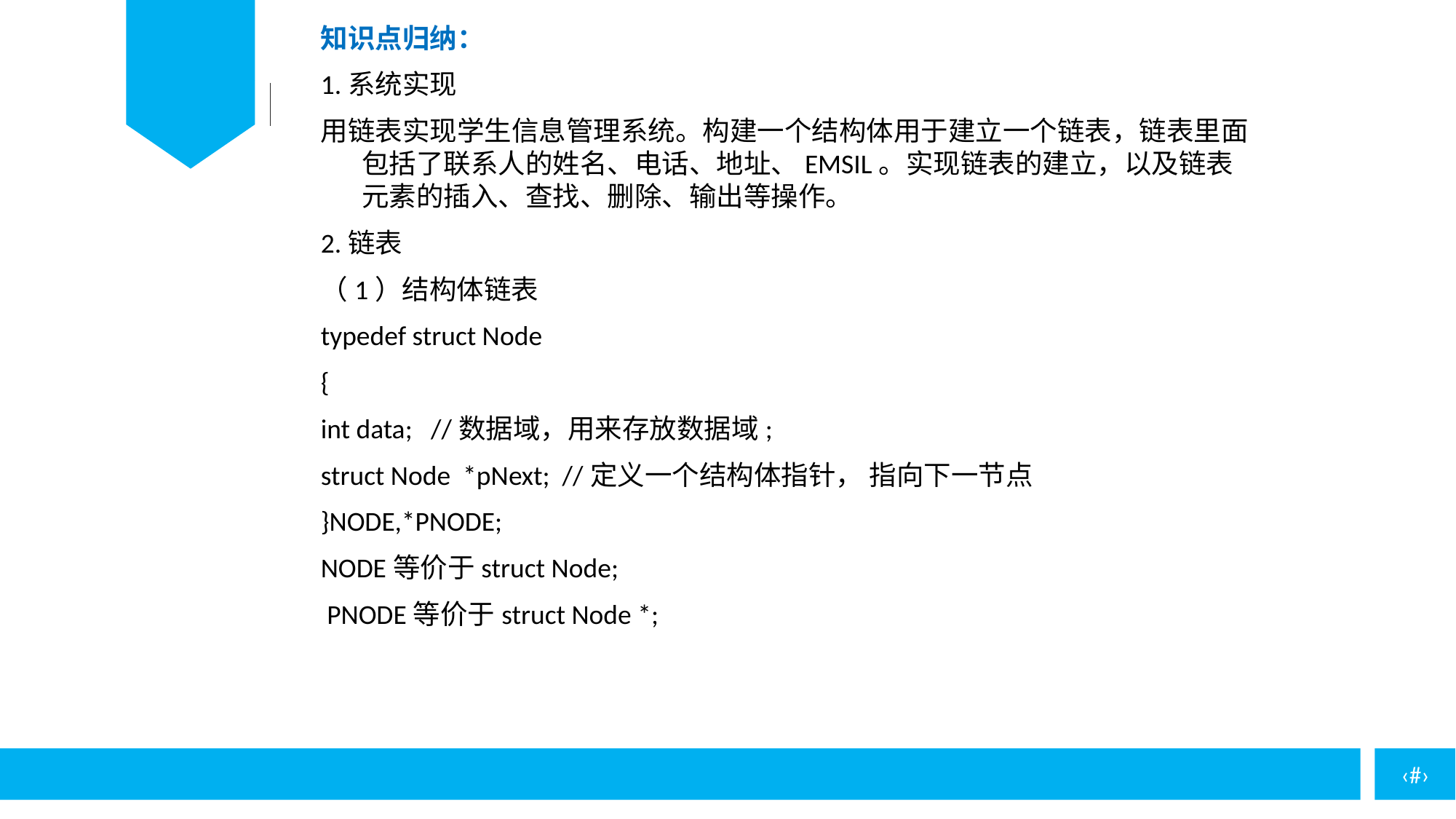

知识点归纳：
1.系统实现
用链表实现学生信息管理系统。构建一个结构体用于建立一个链表，链表里面包括了联系人的姓名、电话、地址、EMSIL。实现链表的建立，以及链表元素的插入、查找、删除、输出等操作。
2.链表
（1）结构体链表
typedef struct Node
{
int data;   //数据域，用来存放数据域;
struct Node  *pNext;  //定义一个结构体指针， 指向下一节点
}NODE,*PNODE;
NODE等价于struct Node;
 PNODE等价于struct Node *;